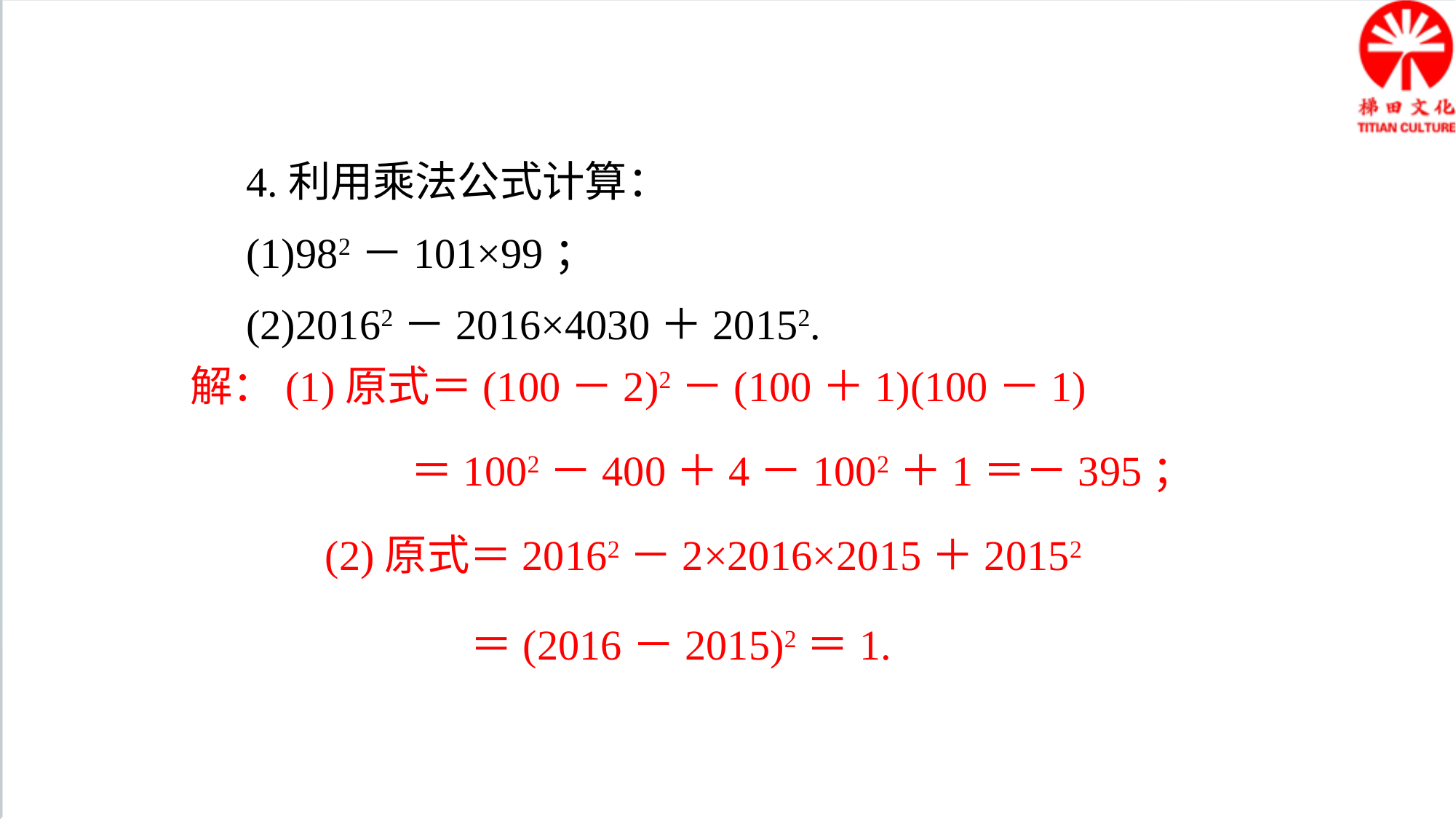

4.利用乘法公式计算：
(1)982－101×99；
(2)20162－2016×4030＋20152.
解：(1)原式＝(100－2)2－(100＋1)(100－1)
＝1002－400＋4－1002＋1＝－395；
(2)原式＝20162－2×2016×2015＋20152
＝(2016－2015)2＝1.